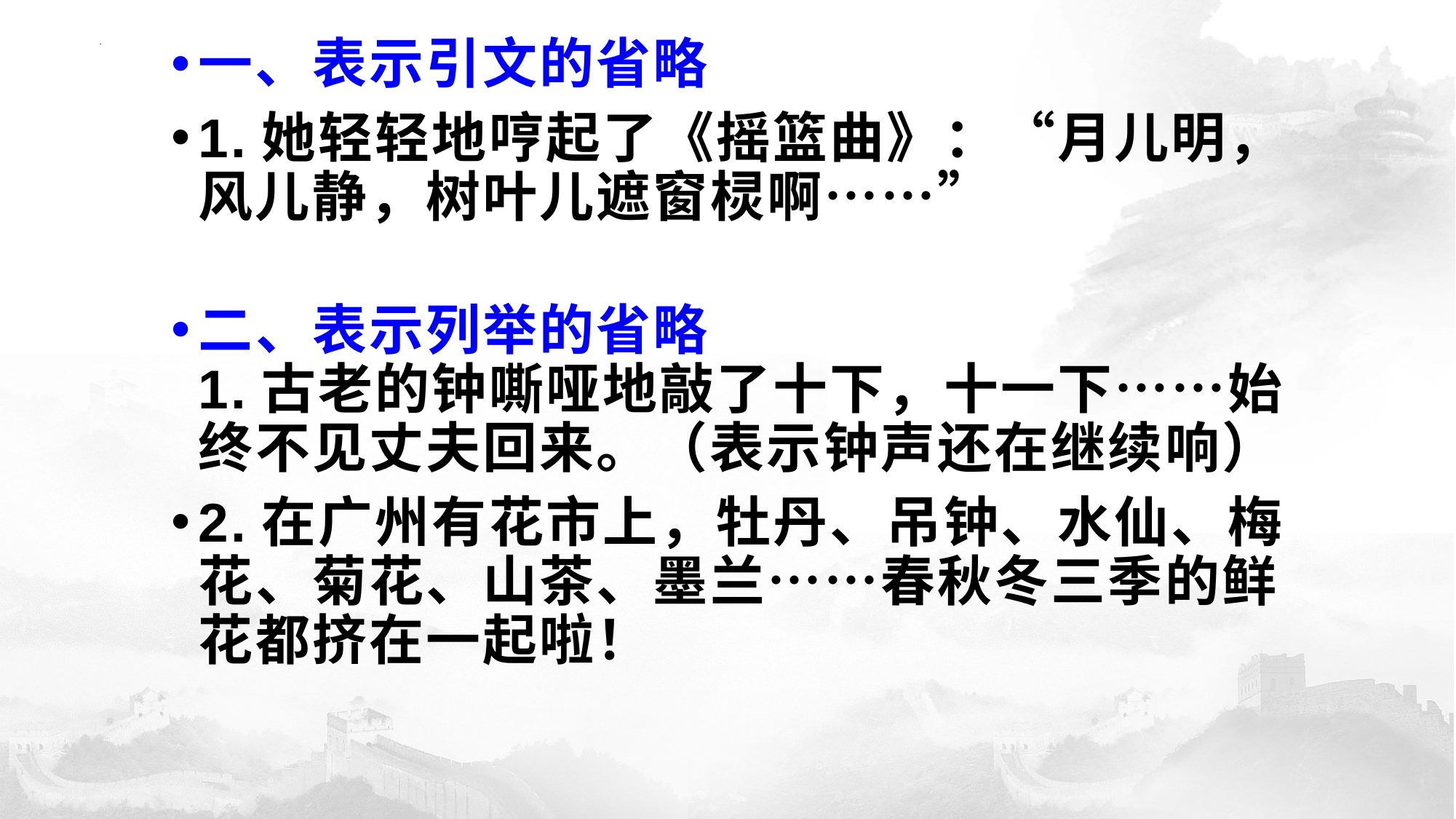

一、表示引文的省略
1.她轻轻地哼起了《摇篮曲》：“月儿明，风儿静，树叶儿遮窗棂啊……”
二、表示列举的省略
1.古老的钟嘶哑地敲了十下，十一下……始终不见丈夫回来。（表示钟声还在继续响）
2.在广州有花市上，牡丹、吊钟、水仙、梅花、菊花、山茶、墨兰……春秋冬三季的鲜花都挤在一起啦！